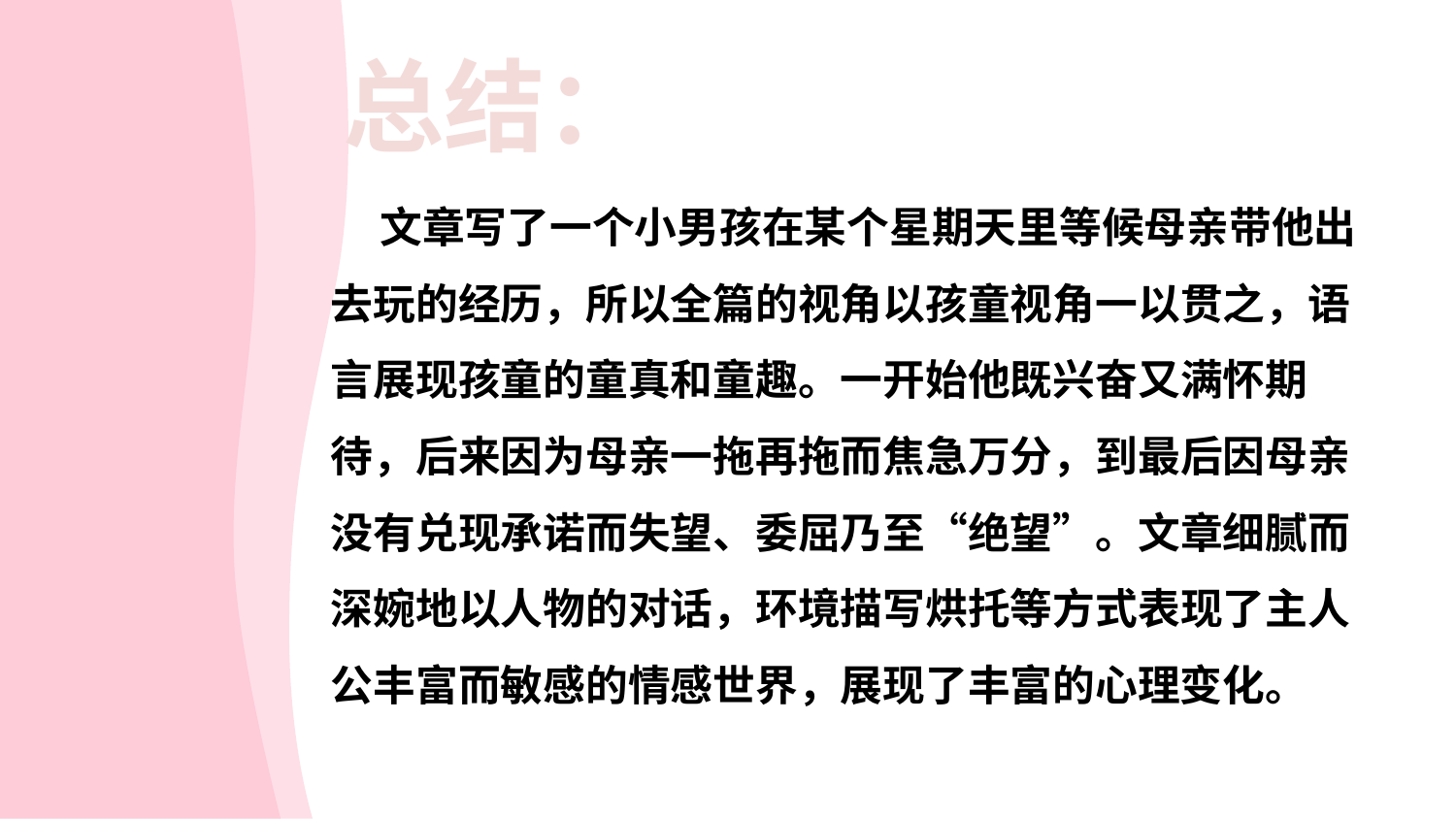

总结：
    文章写了一个小男孩在某个星期天里等候母亲带他出去玩的经历，所以全篇的视角以孩童视角一以贯之，语言展现孩童的童真和童趣。一开始他既兴奋又满怀期
待，后来因为母亲一拖再拖而焦急万分，到最后因母亲没有兑现承诺而失望、委屈乃至“绝望”。文章细腻而深婉地以人物的对话，环境描写烘托等方式表现了主人
公丰富而敏感的情感世界，展现了丰富的心理变化。